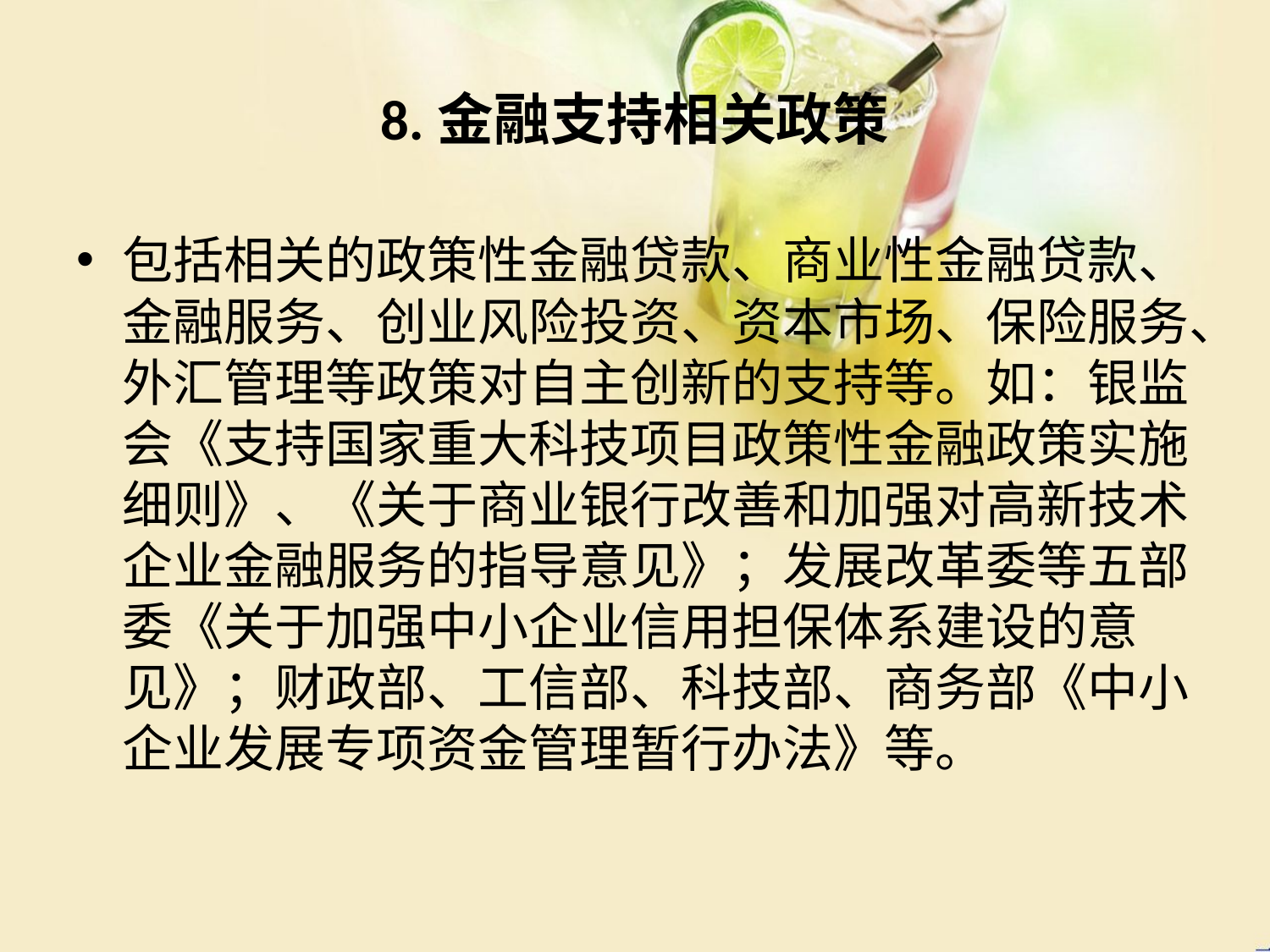

# 8.金融支持相关政策
包括相关的政策性金融贷款、商业性金融贷款、金融服务、创业风险投资、资本市场、保险服务、外汇管理等政策对自主创新的支持等。如：银监会《支持国家重大科技项目政策性金融政策实施细则》、《关于商业银行改善和加强对高新技术企业金融服务的指导意见》；发展改革委等五部委《关于加强中小企业信用担保体系建设的意见》；财政部、工信部、科技部、商务部《中小企业发展专项资金管理暂行办法》等。